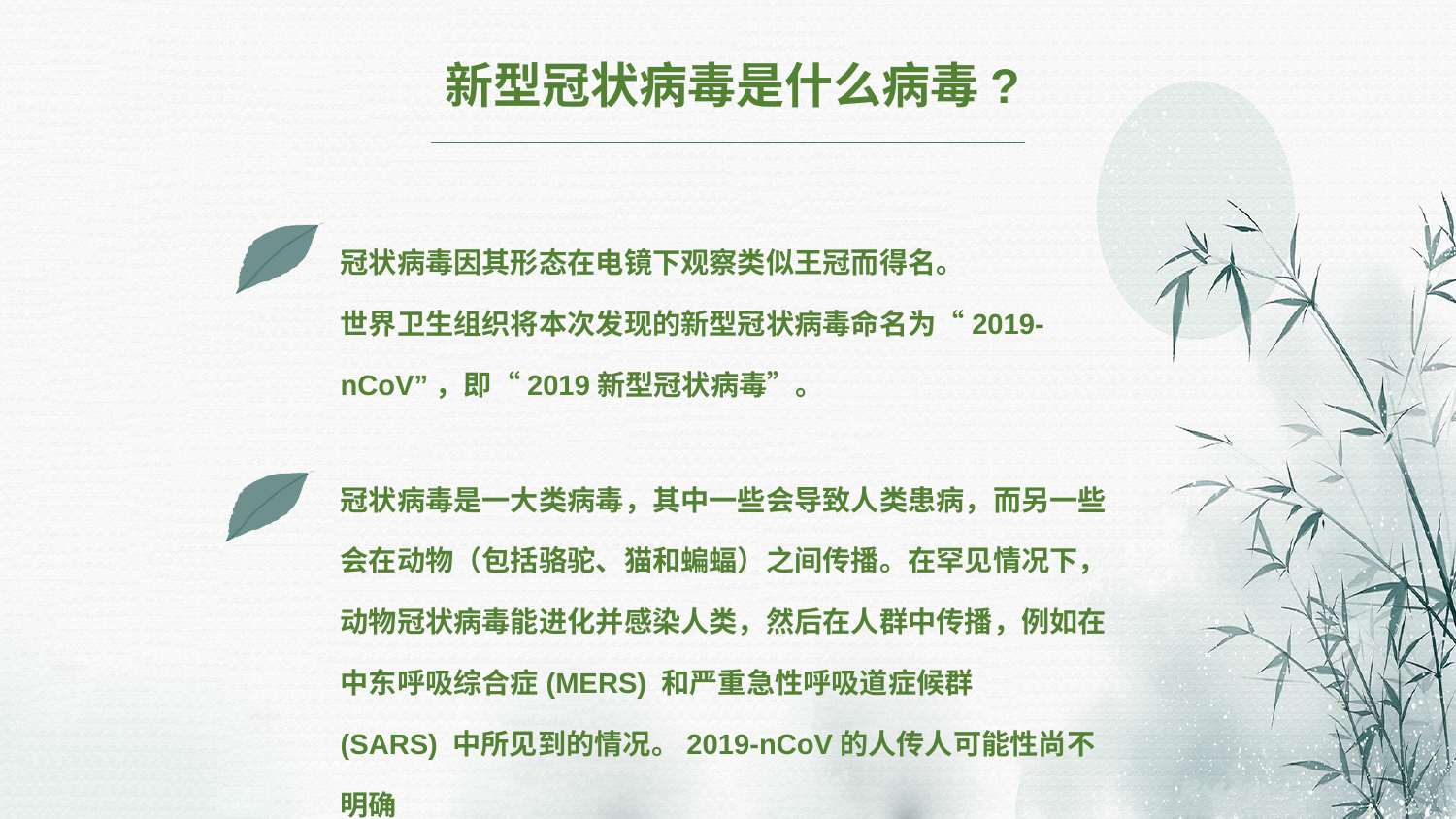

新型冠状病毒是什么病毒?
冠状病毒因其形态在电镜下观察类似王冠而得名。
世界卫生组织将本次发现的新型冠状病毒命名为“2019-nCoV”，即“2019新型冠状病毒”。

冠状病毒是一大类病毒，其中一些会导致人类患病，而另一些会在动物（包括骆驼、猫和蝙蝠）之间传播。在罕见情况下，动物冠状病毒能进化并感染人类，然后在人群中传播，例如在中东呼吸综合症(MERS) 和严重急性呼吸道症候群(SARS) 中所见到的情况。2019-nCoV的人传人可能性尚不明确